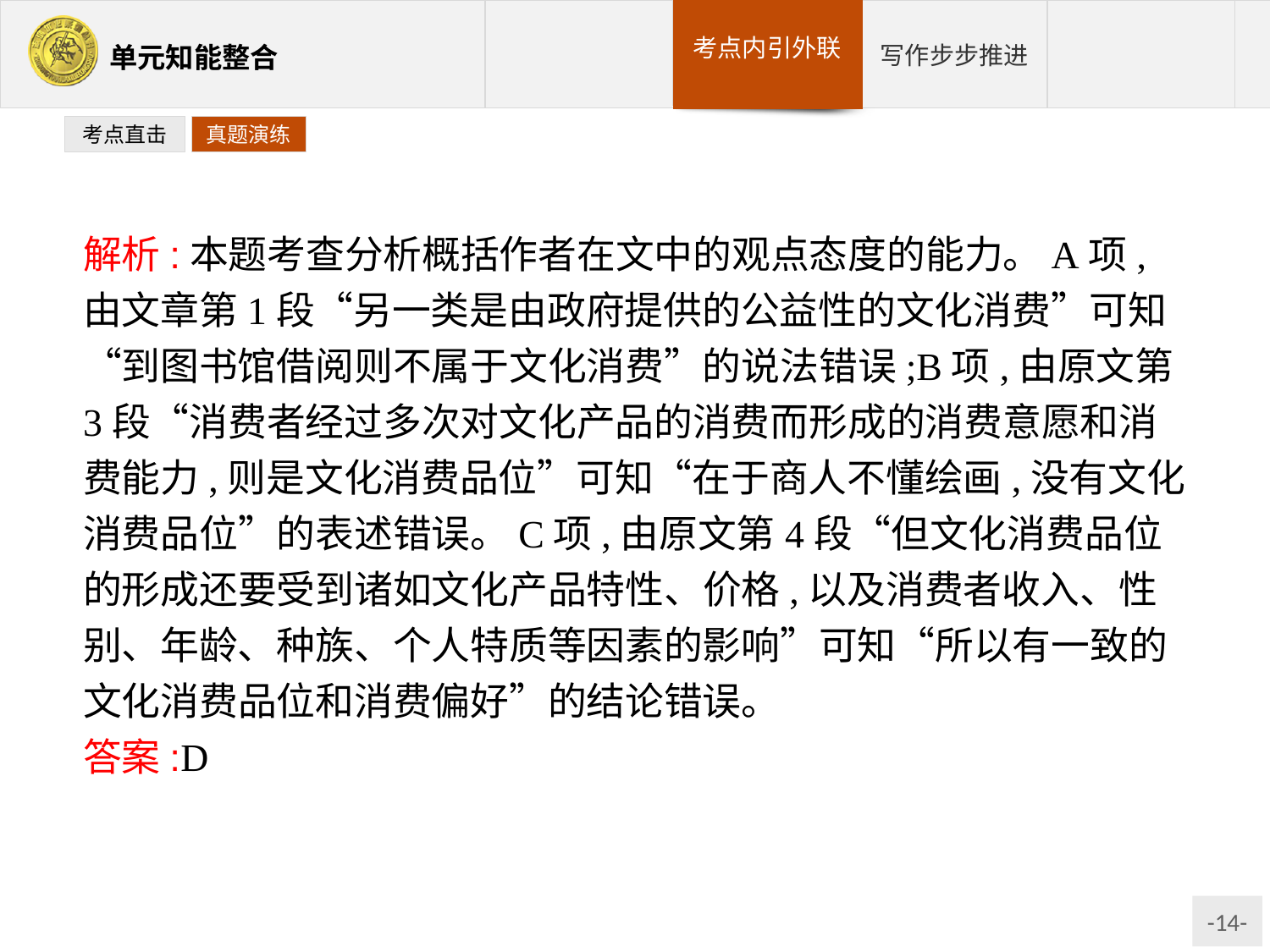

考点直击
真题演练
解析:本题考查分析概括作者在文中的观点态度的能力。A项,由文章第1段“另一类是由政府提供的公益性的文化消费”可知“到图书馆借阅则不属于文化消费”的说法错误;B项,由原文第3段“消费者经过多次对文化产品的消费而形成的消费意愿和消费能力,则是文化消费品位”可知“在于商人不懂绘画,没有文化消费品位”的表述错误。C项,由原文第4段“但文化消费品位的形成还要受到诸如文化产品特性、价格,以及消费者收入、性别、年龄、种族、个人特质等因素的影响”可知“所以有一致的文化消费品位和消费偏好”的结论错误。
答案:D